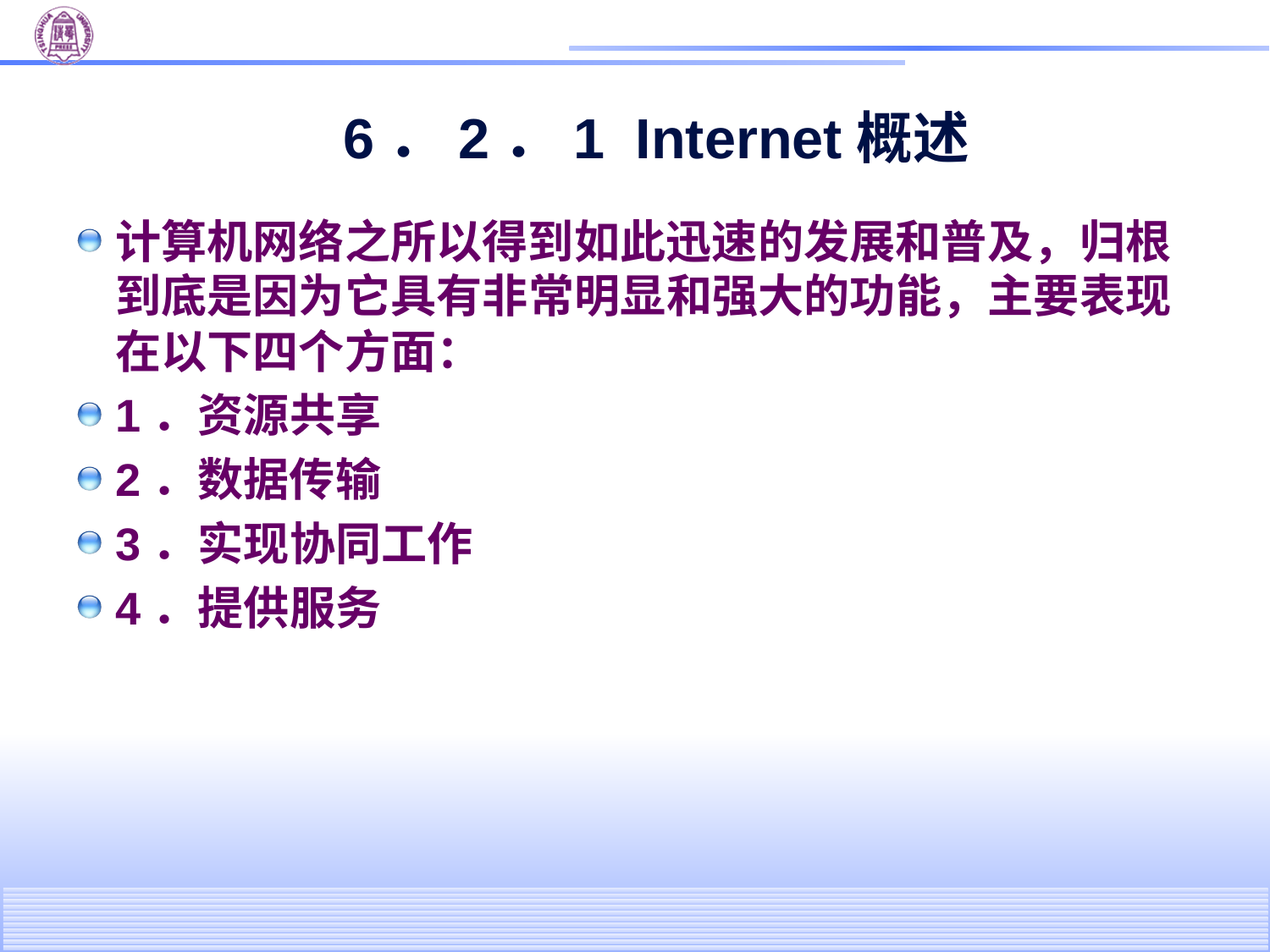

# 6．2．1  Internet概述
计算机网络之所以得到如此迅速的发展和普及，归根到底是因为它具有非常明显和强大的功能，主要表现在以下四个方面：
1．资源共享
2．数据传输
3．实现协同工作
4．提供服务